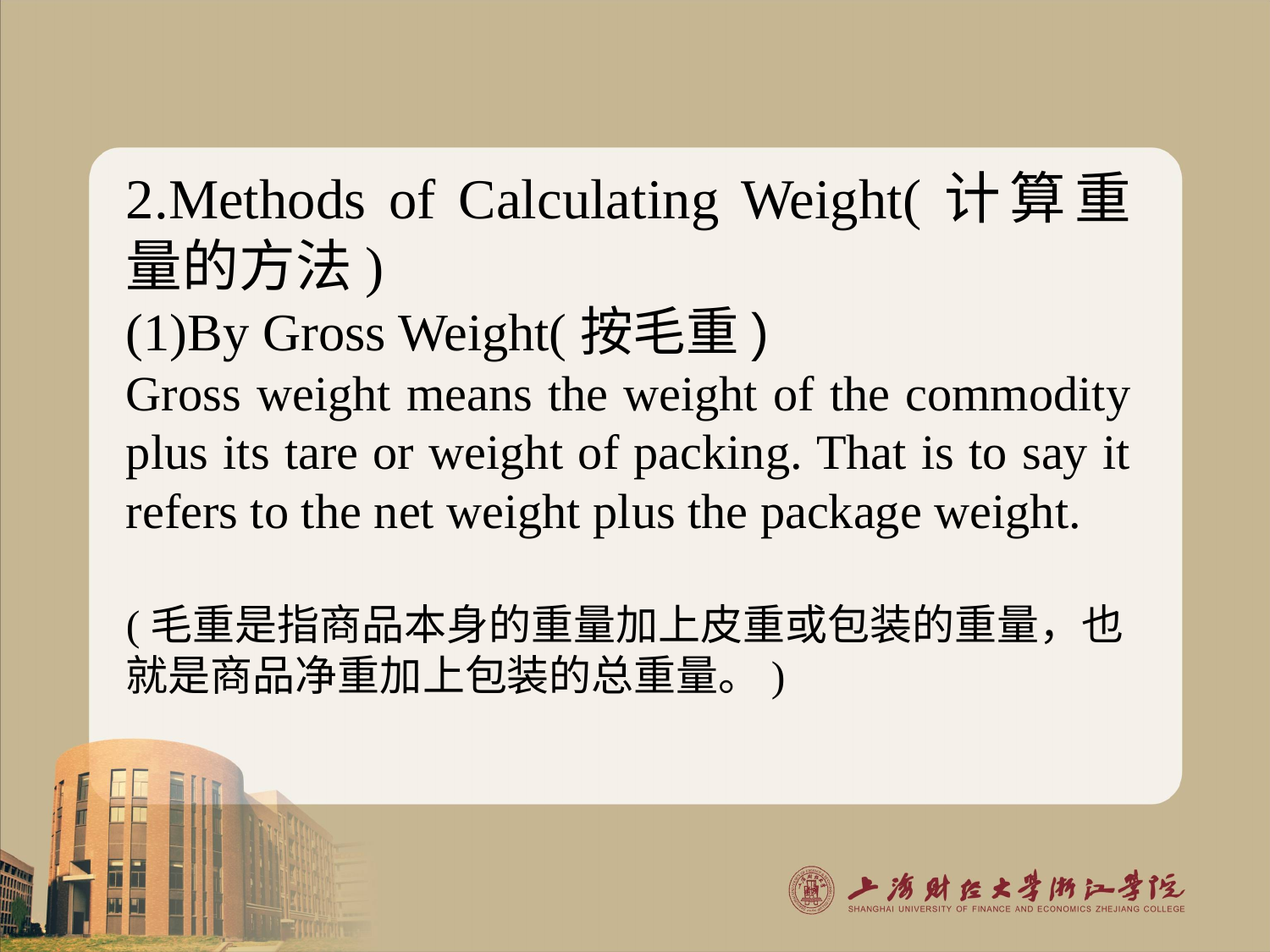

2.Methods of Calculating Weight(计算重量的方法)
(1)By Gross Weight(按毛重)
Gross weight means the weight of the commodity plus its tare or weight of packing. That is to say it refers to the net weight plus the package weight.

(毛重是指商品本身的重量加上皮重或包装的重量，也就是商品净重加上包装的总重量。)